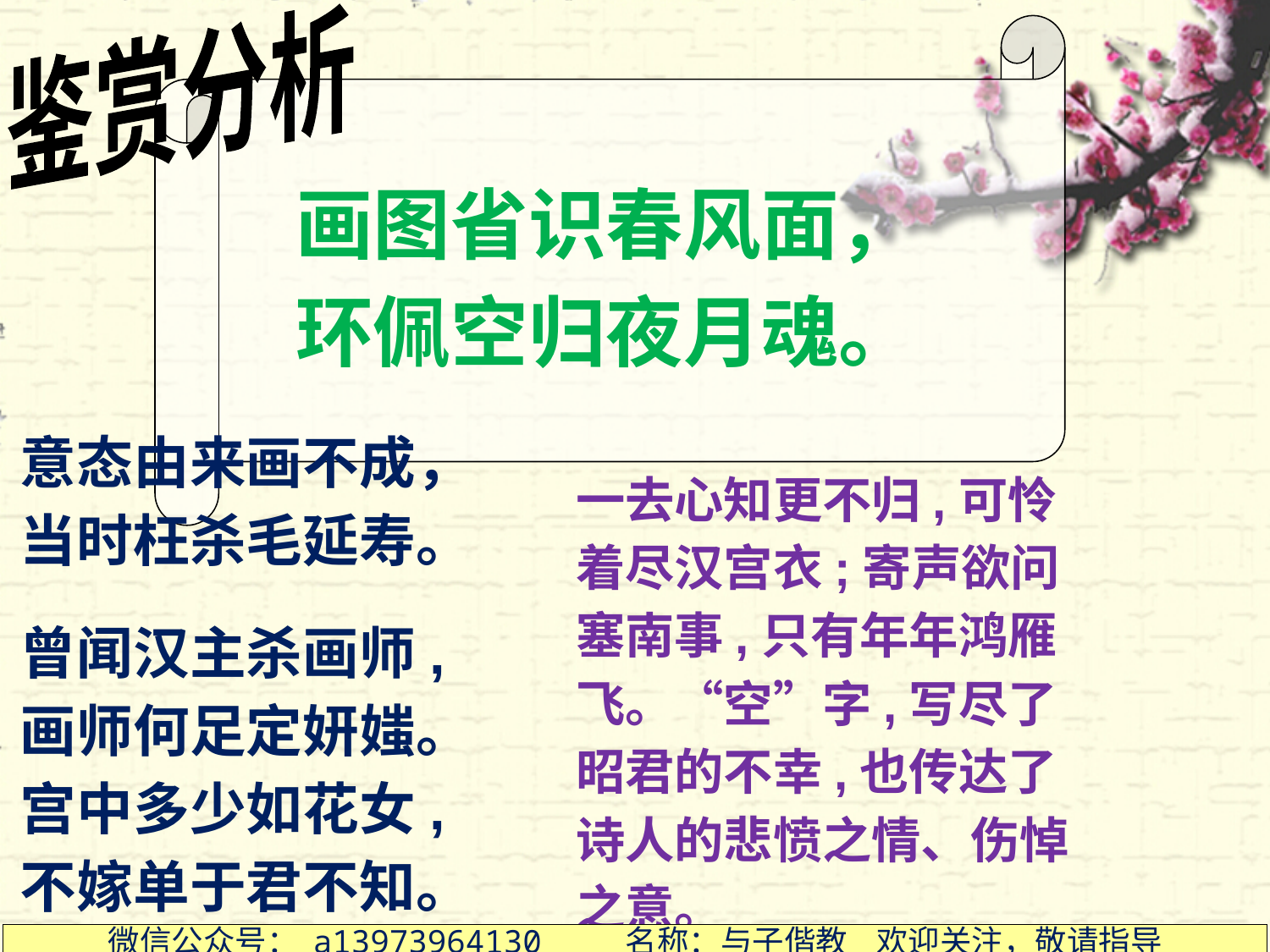

鉴赏分析

画图省识春风面，
环佩空归夜月魂。
意态由来画不成，
当时枉杀毛延寿。
一去心知更不归,可怜着尽汉宫衣;寄声欲问塞南事,只有年年鸿雁飞。“空”字,写尽了昭君的不幸,也传达了诗人的悲愤之情、伤悼之意。
曾闻汉主杀画师,画师何足定妍媸。宫中多少如花女,不嫁单于君不知。
微信公众号： a13973964130    名称：与子偕教    欢迎关注，敬请指导